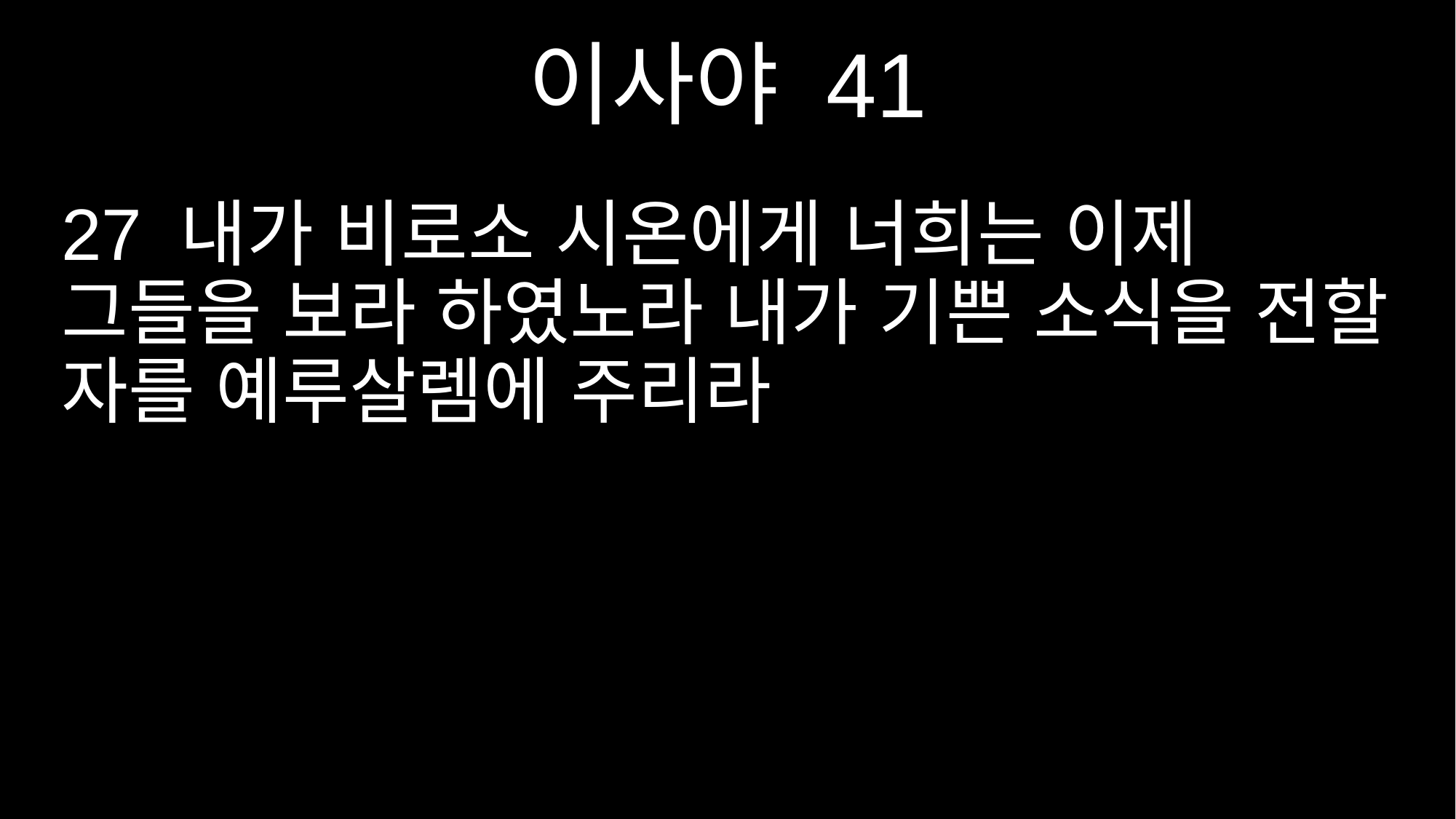

이사야 41
27 내가 비로소 시온에게 너희는 이제 그들을 보라 하였노라 내가 기쁜 소식을 전할 자를 예루살렘에 주리라